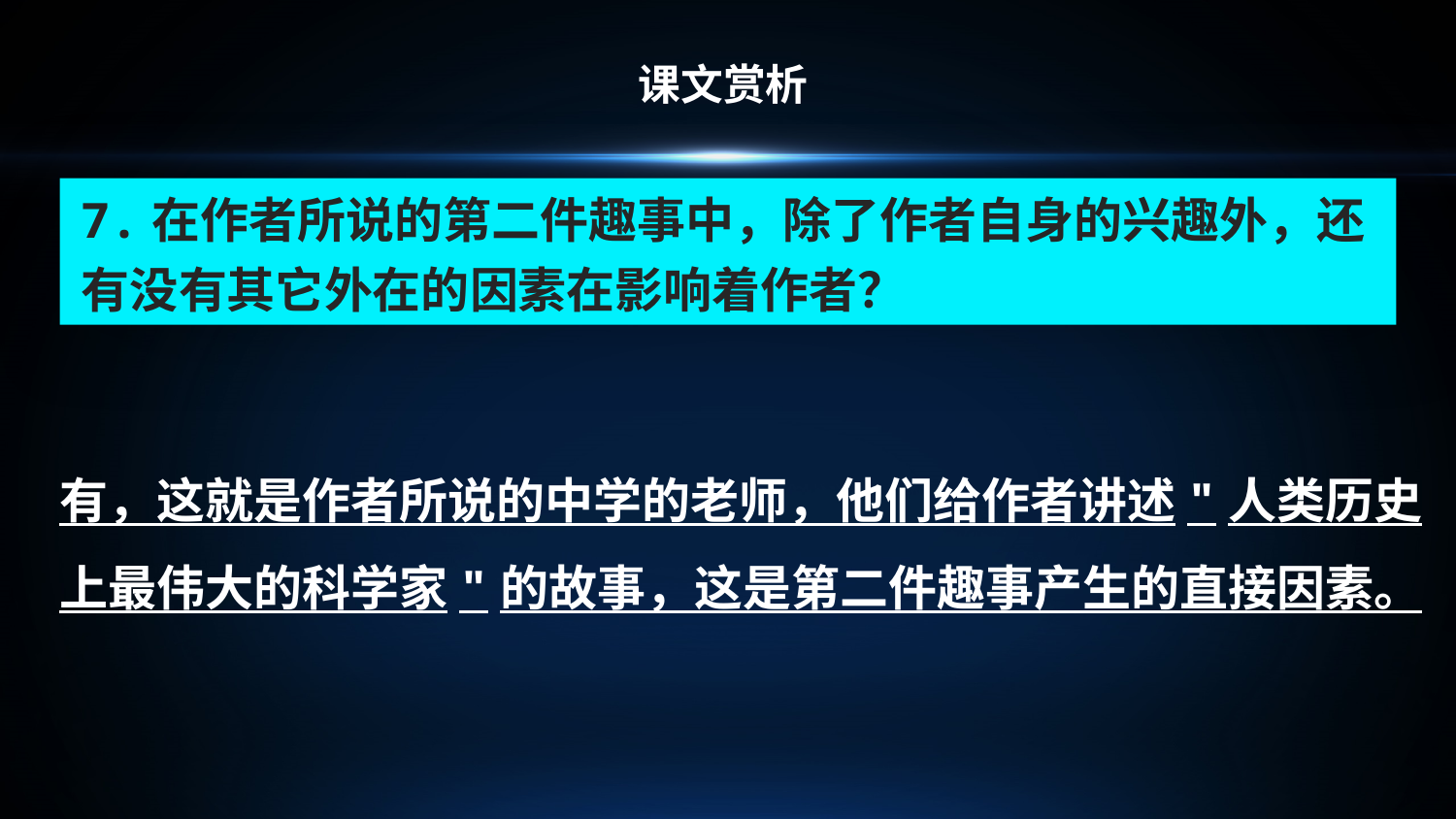

课文赏析
7.在作者所说的第二件趣事中，除了作者自身的兴趣外，还有没有其它外在的因素在影响着作者？

有，这就是作者所说的中学的老师，他们给作者讲述"人类历史上最伟大的科学家"的故事，这是第二件趣事产生的直接因素。